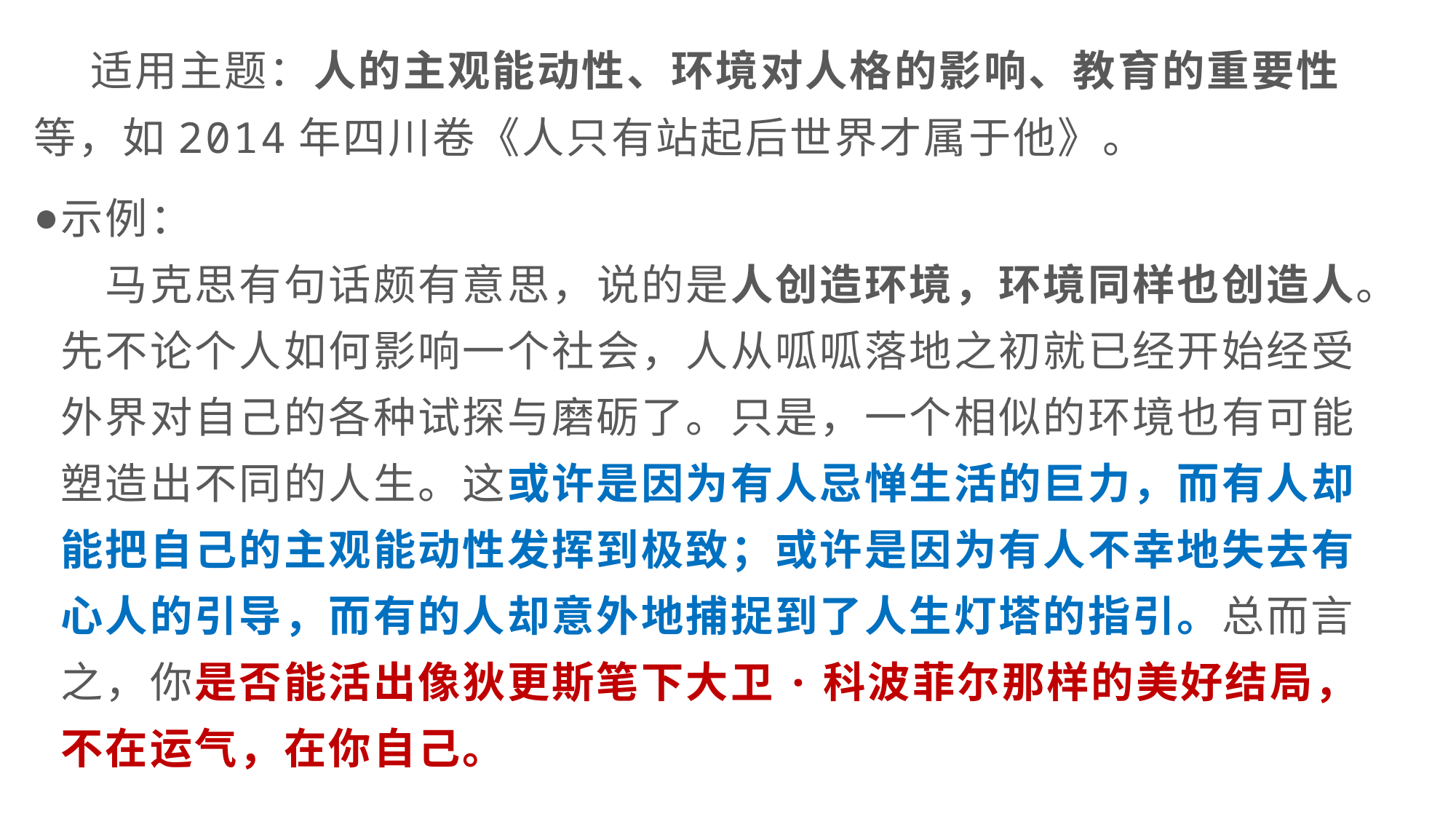

适用主题：人的主观能动性、环境对人格的影响、教育的重要性等，如2014年四川卷《人只有站起后世界才属于他》。
示例：
 马克思有句话颇有意思，说的是人创造环境，环境同样也创造人。先不论个人如何影响一个社会，人从呱呱落地之初就已经开始经受外界对自己的各种试探与磨砺了。只是，一个相似的环境也有可能塑造出不同的人生。这或许是因为有人忌惮生活的巨力，而有人却能把自己的主观能动性发挥到极致；或许是因为有人不幸地失去有心人的引导，而有的人却意外地捕捉到了人生灯塔的指引。总而言之，你是否能活出像狄更斯笔下大卫·科波菲尔那样的美好结局，不在运气，在你自己。